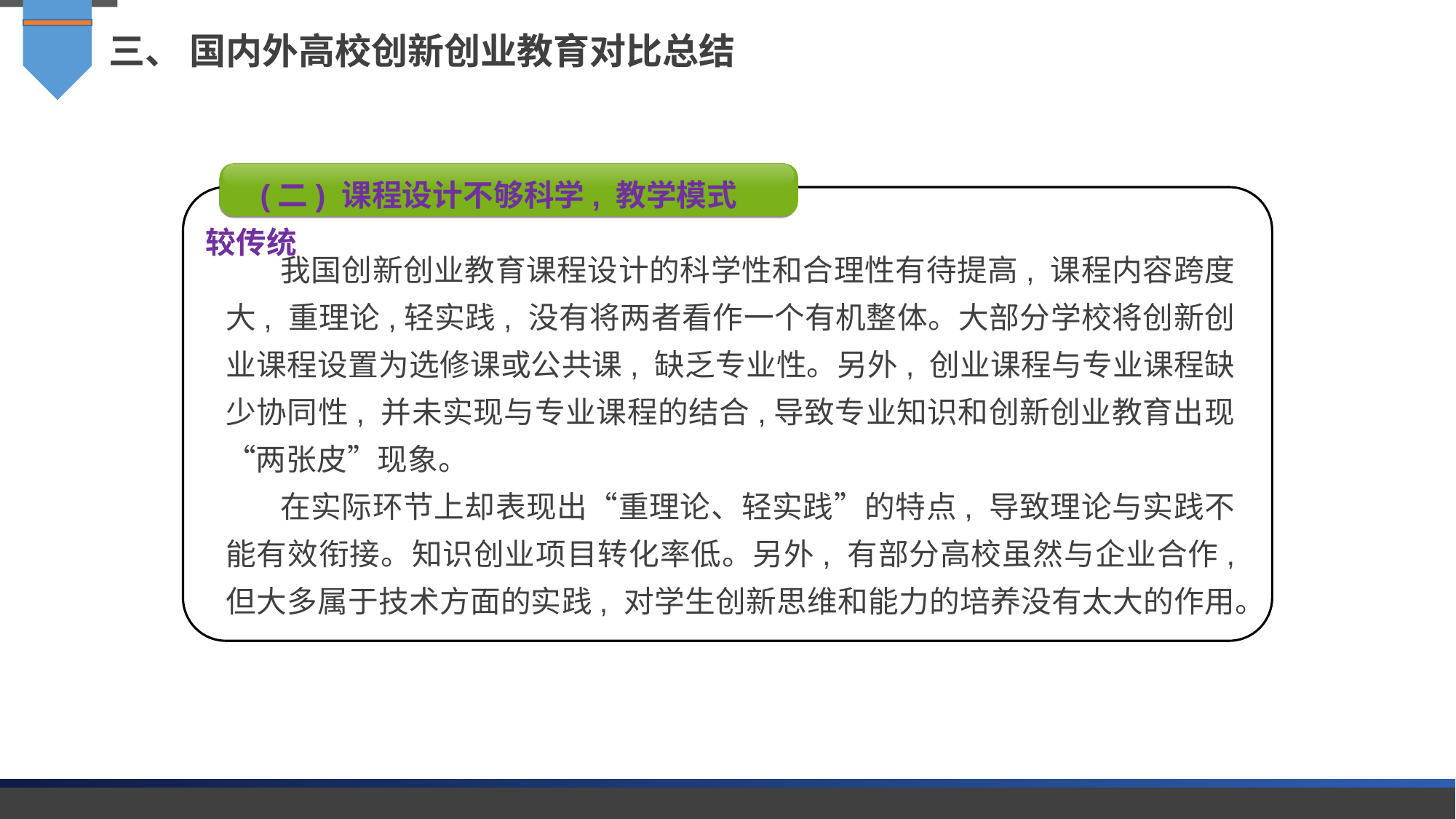

三、 国内外高校创新创业教育对比总结
(二) 课程设计不够科学, 教学模式较传统

我国创新创业教育课程设计的科学性和合理性有待提高, 课程内容跨度大, 重理论,轻实践, 没有将两者看作一个有机整体。大部分学校将创新创业课程设置为选修课或公共课, 缺乏专业性。另外, 创业课程与专业课程缺少协同性, 并未实现与专业课程的结合,导致专业知识和创新创业教育出现“两张皮”现象。
在实际环节上却表现出“重理论、轻实践”的特点, 导致理论与实践不能有效衔接。知识创业项目转化率低。另外, 有部分高校虽然与企业合作, 但大多属于技术方面的实践, 对学生创新思维和能力的培养没有太大的作用。